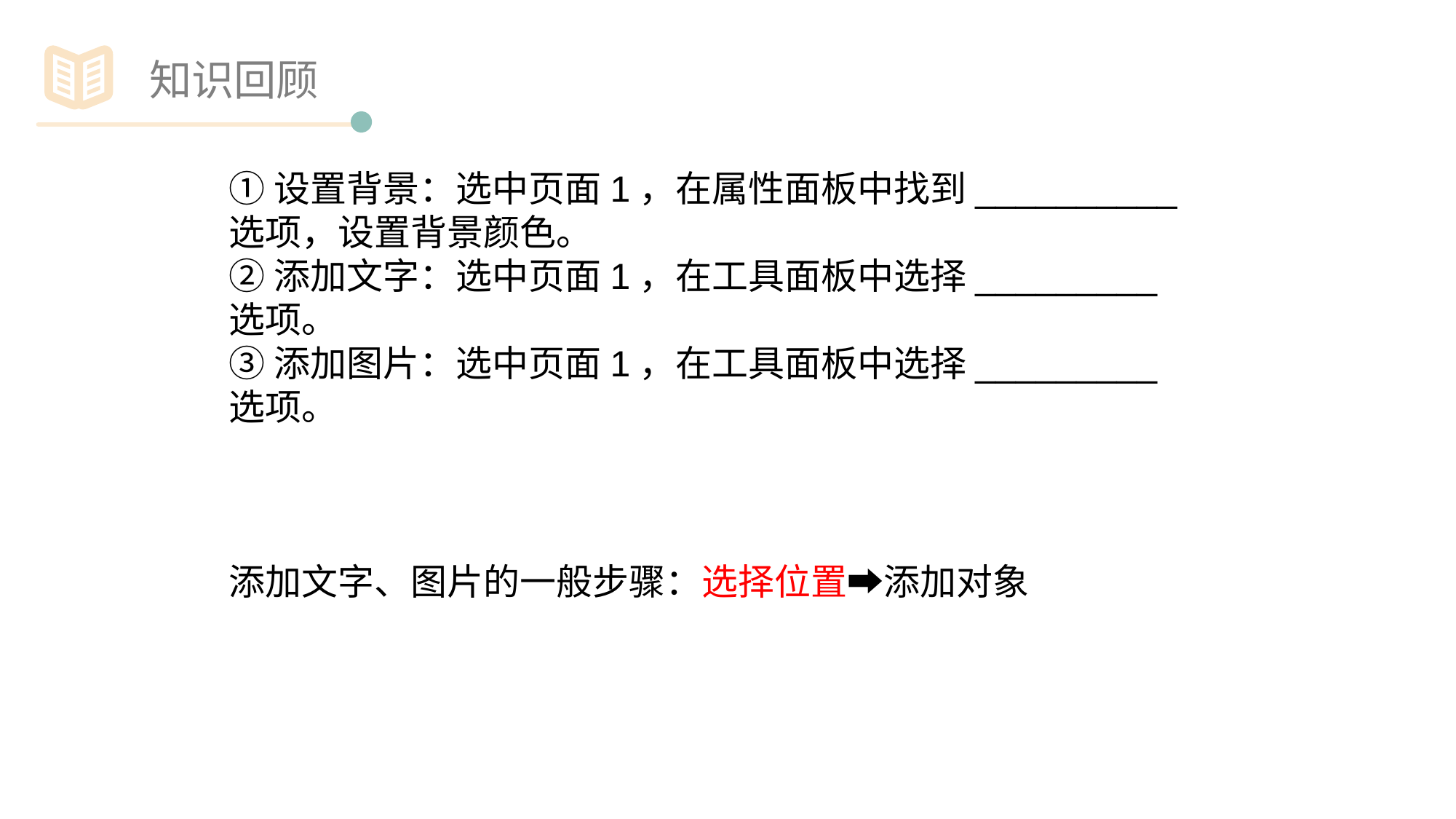

知识回顾

①设置背景：选中页面1，在属性面板中找到__________选项，设置背景颜色。
②添加文字：选中页面1，在工具面板中选择_________选项。
③添加图片：选中页面1，在工具面板中选择_________选项。

添加文字、图片的一般步骤：选择位置➡添加对象